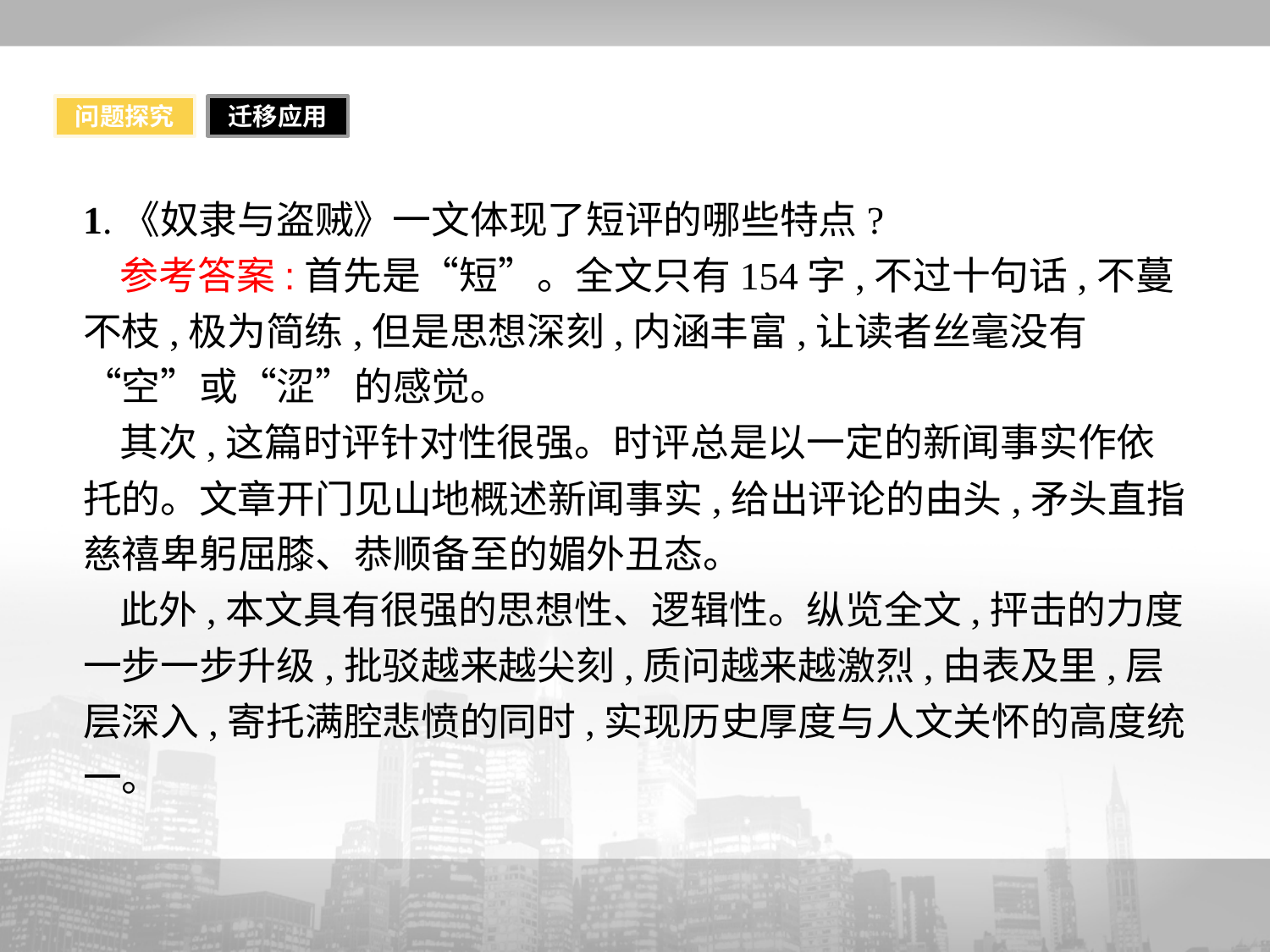

问题探究
迁移应用
1.《奴隶与盗贼》一文体现了短评的哪些特点?
参考答案:首先是“短”。全文只有154字,不过十句话,不蔓不枝,极为简练,但是思想深刻,内涵丰富,让读者丝毫没有“空”或“涩”的感觉。
其次,这篇时评针对性很强。时评总是以一定的新闻事实作依托的。文章开门见山地概述新闻事实,给出评论的由头,矛头直指慈禧卑躬屈膝、恭顺备至的媚外丑态。
此外,本文具有很强的思想性、逻辑性。纵览全文,抨击的力度一步一步升级,批驳越来越尖刻,质问越来越激烈,由表及里,层层深入,寄托满腔悲愤的同时,实现历史厚度与人文关怀的高度统一。